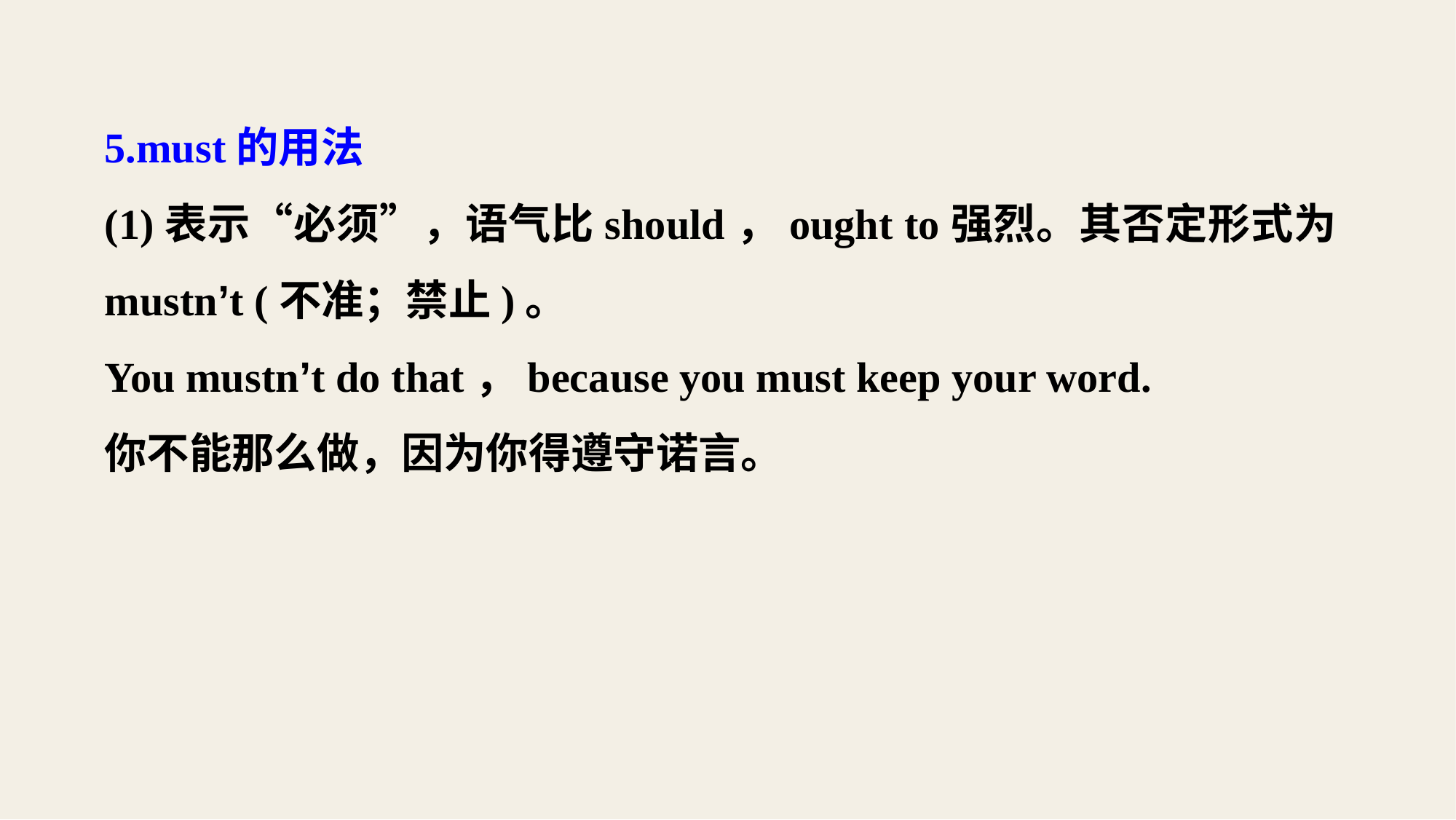

5.must的用法
(1)表示“必须”，语气比should，ought to强烈。其否定形式为mustn’t (不准；禁止)。
You mustn’t do that，because you must keep your word.
你不能那么做，因为你得遵守诺言。